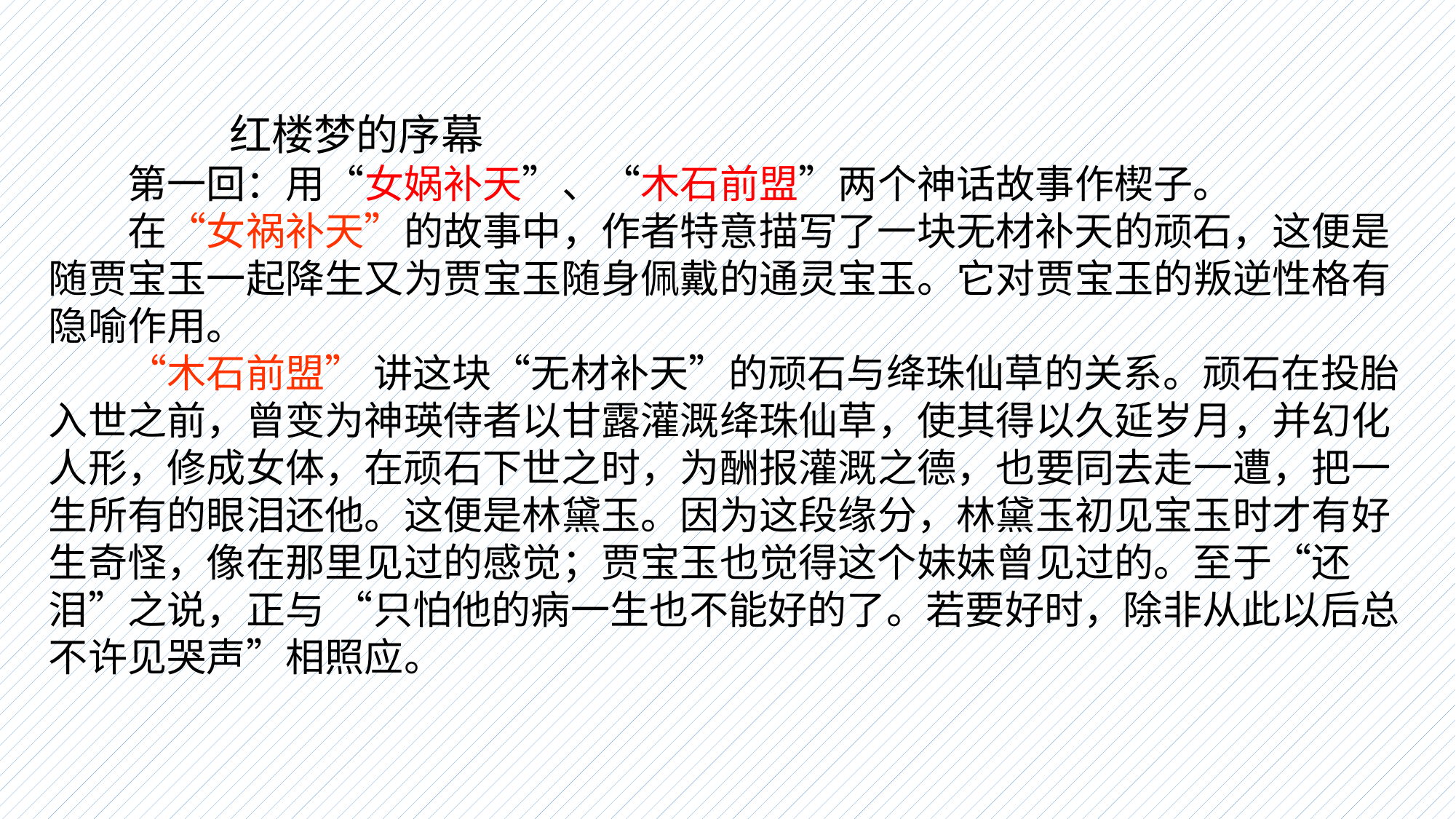

红楼梦的序幕
　　第一回：用“女娲补天”、“木石前盟”两个神话故事作楔子。
　　在“女祸补天”的故事中，作者特意描写了一块无材补天的顽石，这便是随贾宝玉一起降生又为贾宝玉随身佩戴的通灵宝玉。它对贾宝玉的叛逆性格有隐喻作用。
　　“木石前盟” 讲这块“无材补天”的顽石与绛珠仙草的关系。顽石在投胎入世之前，曾变为神瑛侍者以甘露灌溉绛珠仙草，使其得以久延岁月，并幻化人形，修成女体，在顽石下世之时，为酬报灌溉之德，也要同去走一遭，把一生所有的眼泪还他。这便是林黛玉。因为这段缘分，林黛玉初见宝玉时才有好生奇怪，像在那里见过的感觉；贾宝玉也觉得这个妹妹曾见过的。至于“还泪”之说，正与 “只怕他的病一生也不能好的了。若要好时，除非从此以后总不许见哭声”相照应。